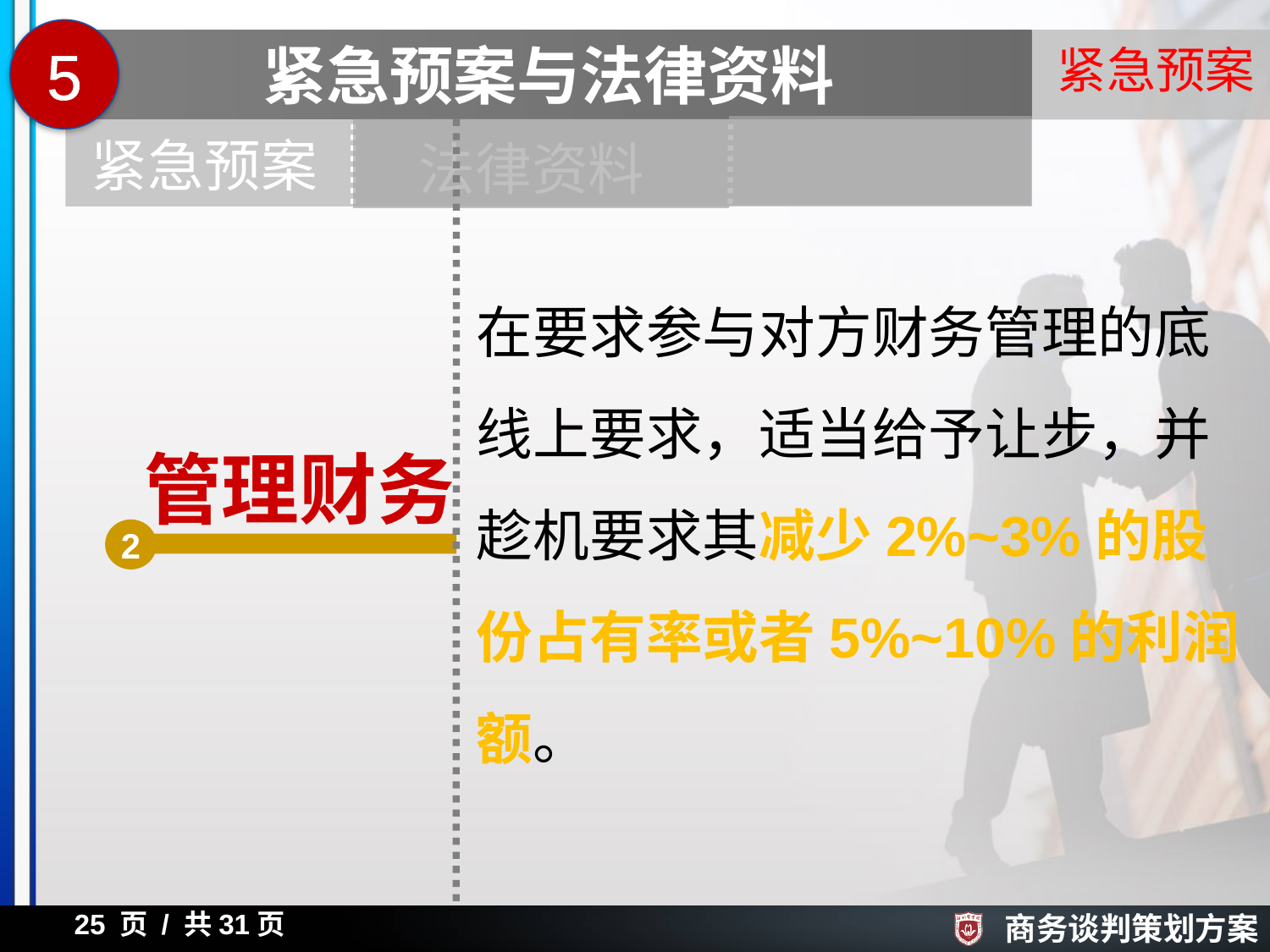

5
紧急预案与法律资料

紧急预案

紧急预案

法律资料

在要求参与对方财务管理的底线上要求，适当给予让步，并趁机要求其减少2%~3%的股份占有率或者5%~10%的利润额。
管理财务
2

25 页 / 共31页